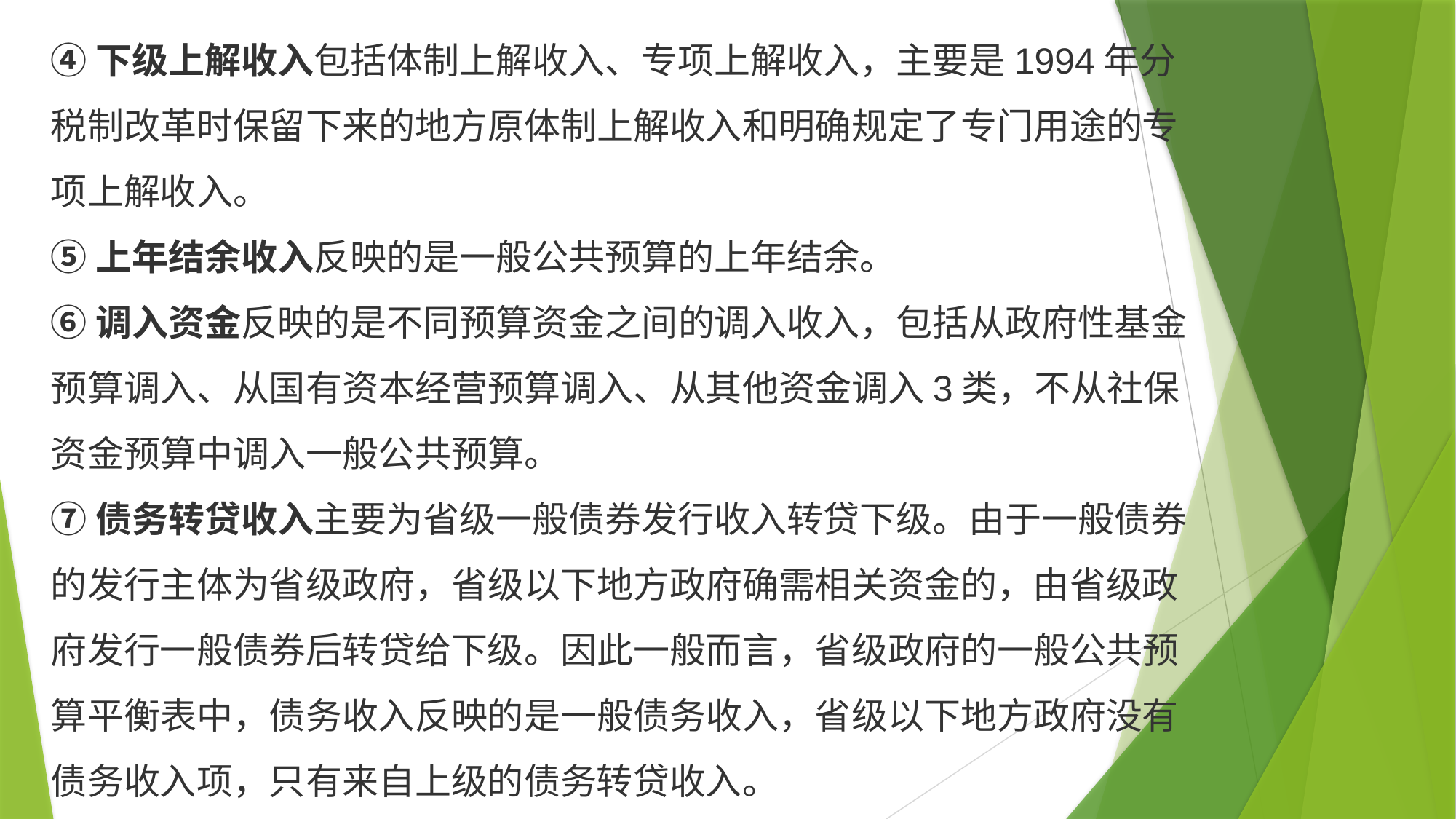

④下级上解收入包括体制上解收入、专项上解收入，主要是1994年分税制改革时保留下来的地方原体制上解收入和明确规定了专门用途的专项上解收入。
⑤上年结余收入反映的是一般公共预算的上年结余。
⑥调入资金反映的是不同预算资金之间的调入收入，包括从政府性基金预算调入、从国有资本经营预算调入、从其他资金调入3类，不从社保资金预算中调入一般公共预算。
⑦债务转贷收入主要为省级一般债券发行收入转贷下级。由于一般债券的发行主体为省级政府，省级以下地方政府确需相关资金的，由省级政府发行一般债券后转贷给下级。因此一般而言，省级政府的一般公共预算平衡表中，债务收入反映的是一般债务收入，省级以下地方政府没有债务收入项，只有来自上级的债务转贷收入。